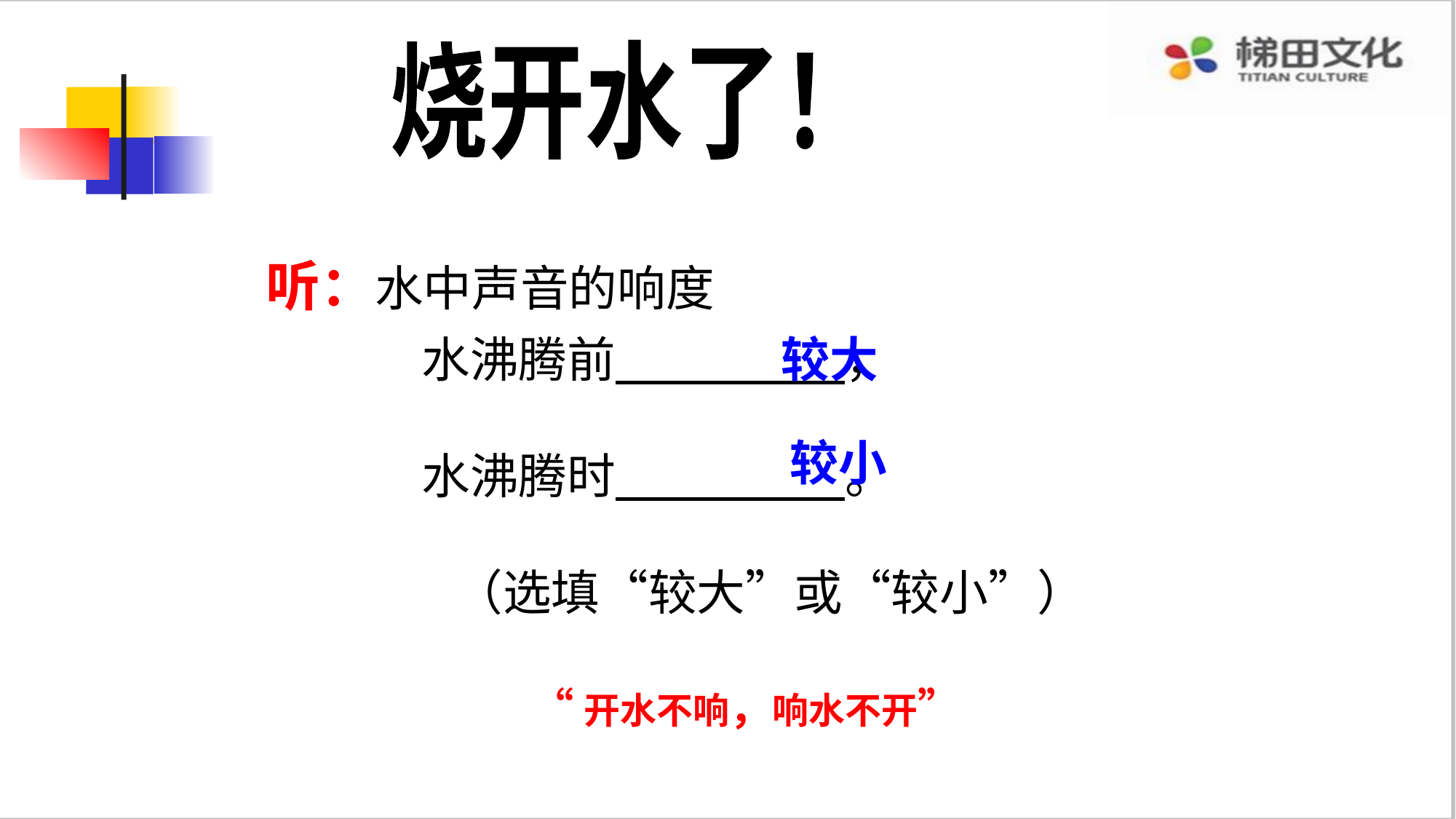

烧开水了！
听：水中声音的响度
              水沸腾前                     ，

              水沸腾时                     。

                 （选填“较大”或“较小”）
较大
较小

 “开水不响，响水不开”